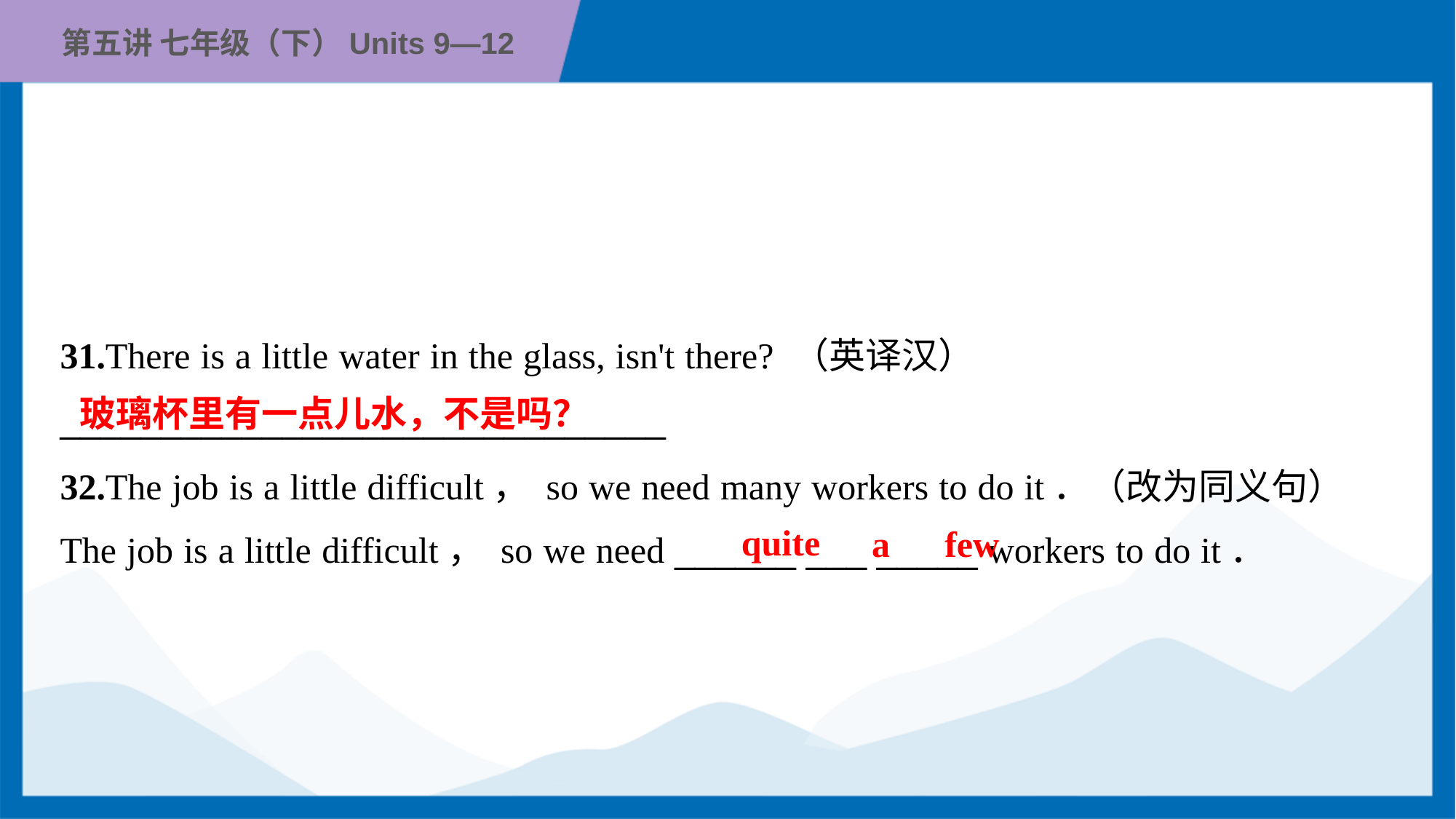

31.There is a little water in the glass, isn't there? （英译汉）
______________________________
玻璃杯里有一点儿水，不是吗？
32.The job is a little difficult， so we need many workers to do it．（改为同义句）
The job is a little difficult， so we need ______ ___ _____ workers to do it．
quite
a
few